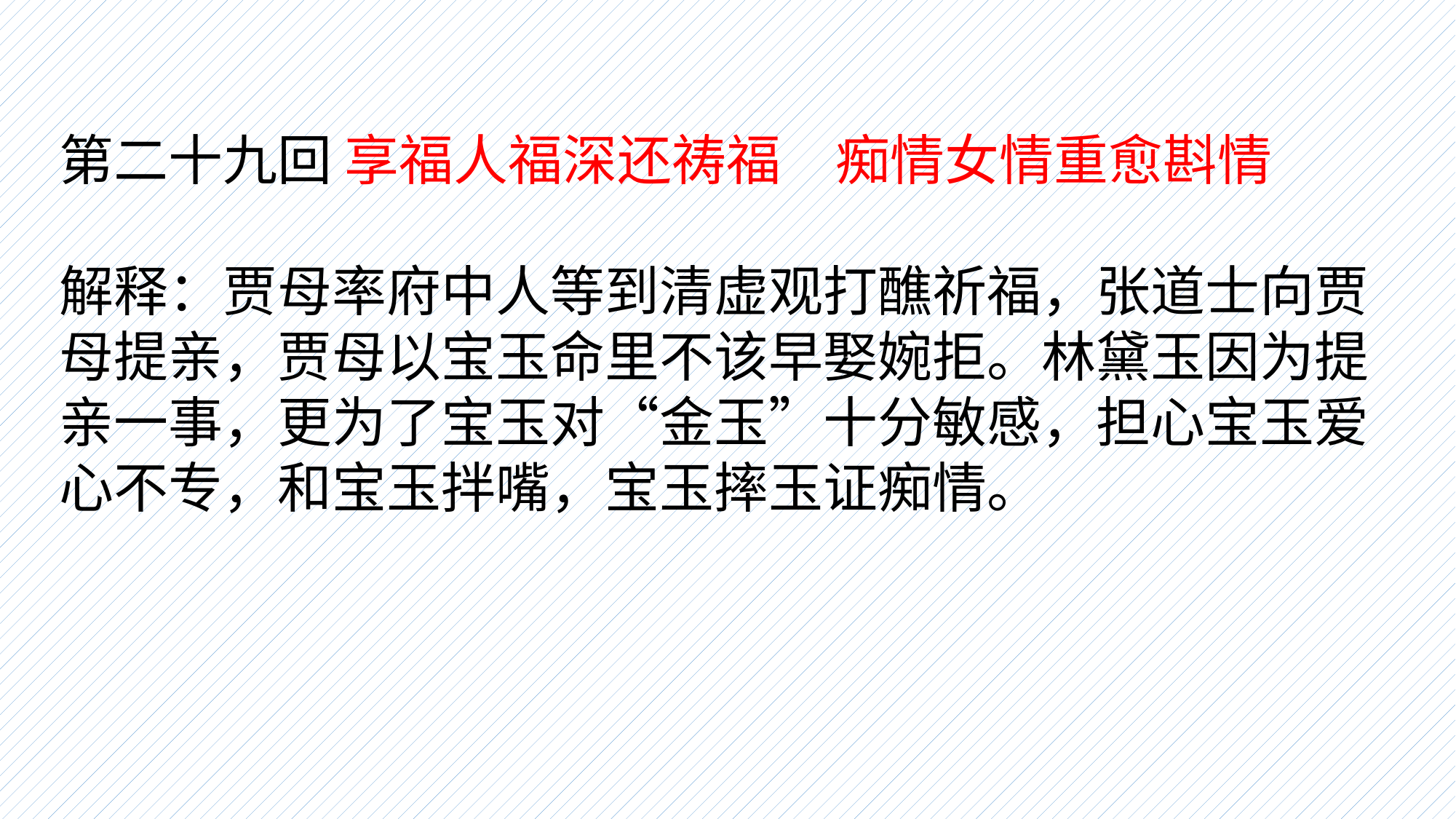

第二十九回 享福人福深还祷福　痴情女情重愈斟情

解释：贾母率府中人等到清虚观打醮祈福，张道士向贾母提亲，贾母以宝玉命里不该早娶婉拒。林黛玉因为提亲一事，更为了宝玉对“金玉”十分敏感，担心宝玉爱心不专，和宝玉拌嘴，宝玉摔玉证痴情。